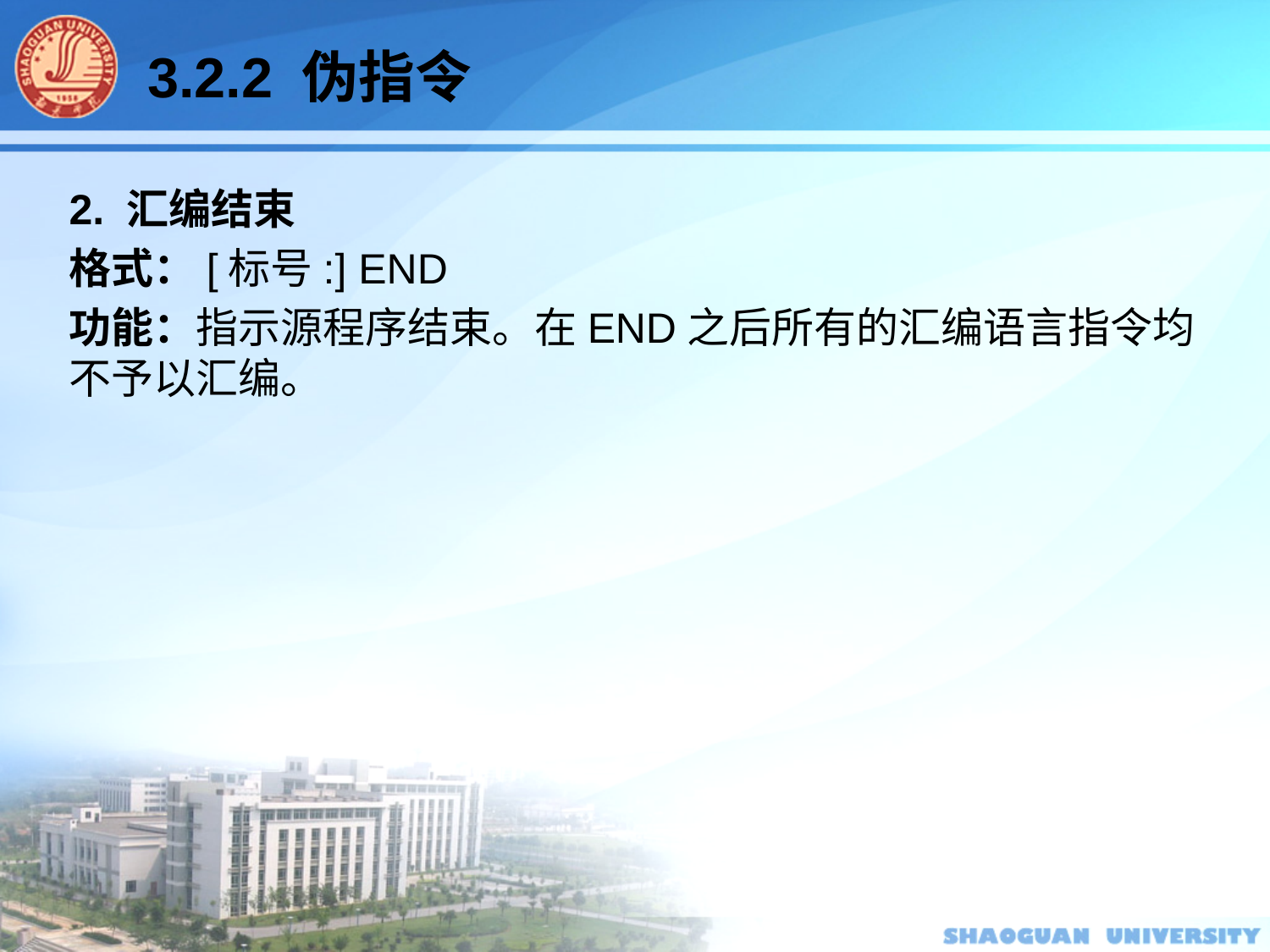

3.2.2 伪指令
2. 汇编结束
格式：[标号:] END
功能：指示源程序结束。在END之后所有的汇编语言指令均不予以汇编。